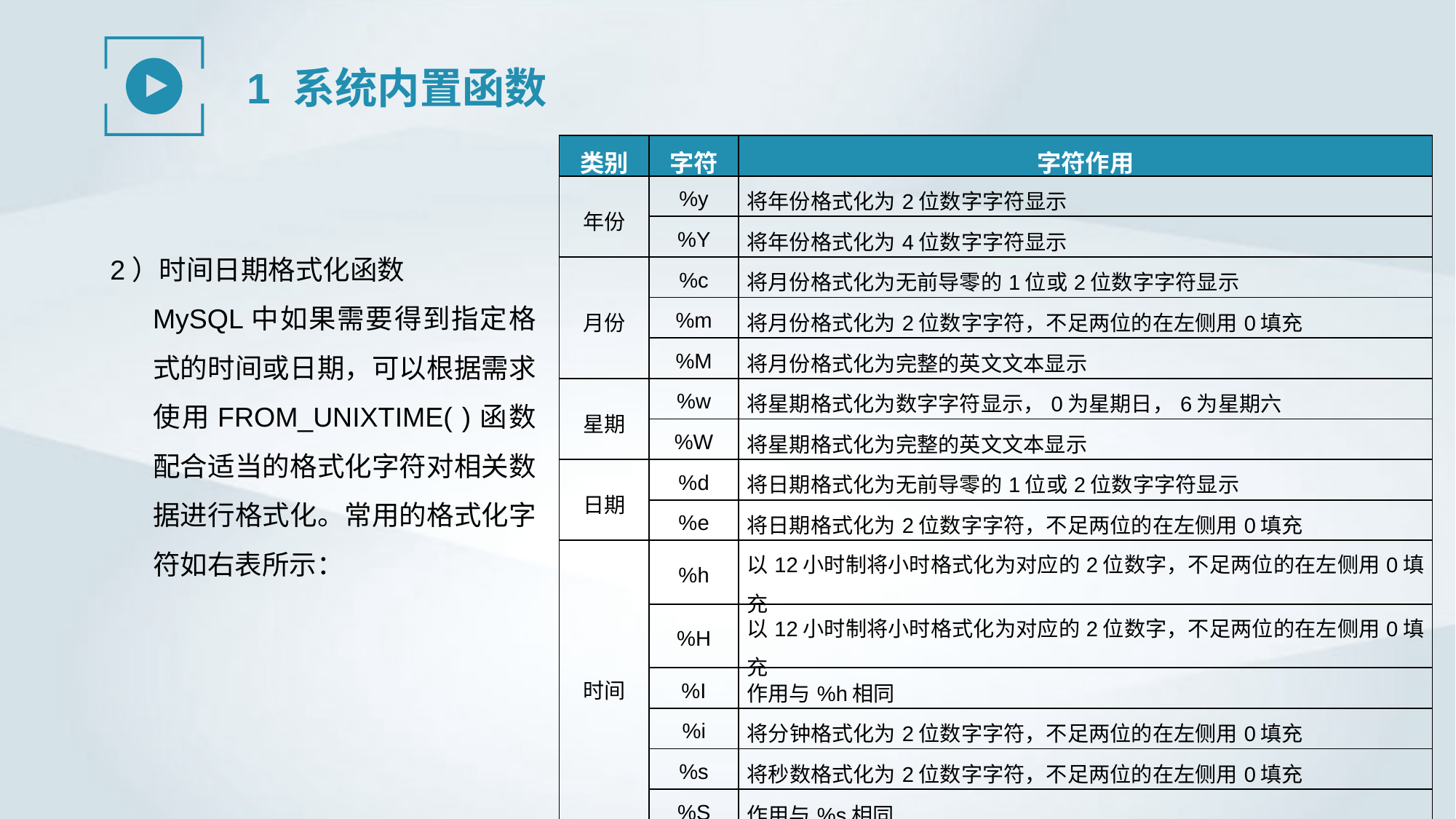

1 系统内置函数
| 类别 | 字符 | 字符作用 |
| --- | --- | --- |
| 年份 | %y | 将年份格式化为2位数字字符显示 |
|  | %Y | 将年份格式化为4位数字字符显示 |
| 月份 | %c | 将月份格式化为无前导零的1位或2位数字字符显示 |
|  | %m | 将月份格式化为2位数字字符，不足两位的在左侧用0填充 |
|  | %M | 将月份格式化为完整的英文文本显示 |
| 星期 | %w | 将星期格式化为数字字符显示，0为星期日，6为星期六 |
|  | %W | 将星期格式化为完整的英文文本显示 |
| 日期 | %d | 将日期格式化为无前导零的1位或2位数字字符显示 |
|  | %e | 将日期格式化为2位数字字符，不足两位的在左侧用0填充 |
| 时间 | %h | 以12小时制将小时格式化为对应的2位数字，不足两位的在左侧用0填充 |
|  | %H | 以12小时制将小时格式化为对应的2位数字，不足两位的在左侧用0填充 |
|  | %I | 作用与%h相同 |
|  | %i | 将分钟格式化为2位数字字符，不足两位的在左侧用0填充 |
|  | %s | 将秒数格式化为2位数字字符，不足两位的在左侧用0填充 |
|  | %S | 作用与%s相同 |
2）时间日期格式化函数
MySQL中如果需要得到指定格式的时间或日期，可以根据需求使用FROM_UNIXTIME( )函数配合适当的格式化字符对相关数据进行格式化。常用的格式化字符如右表所示：